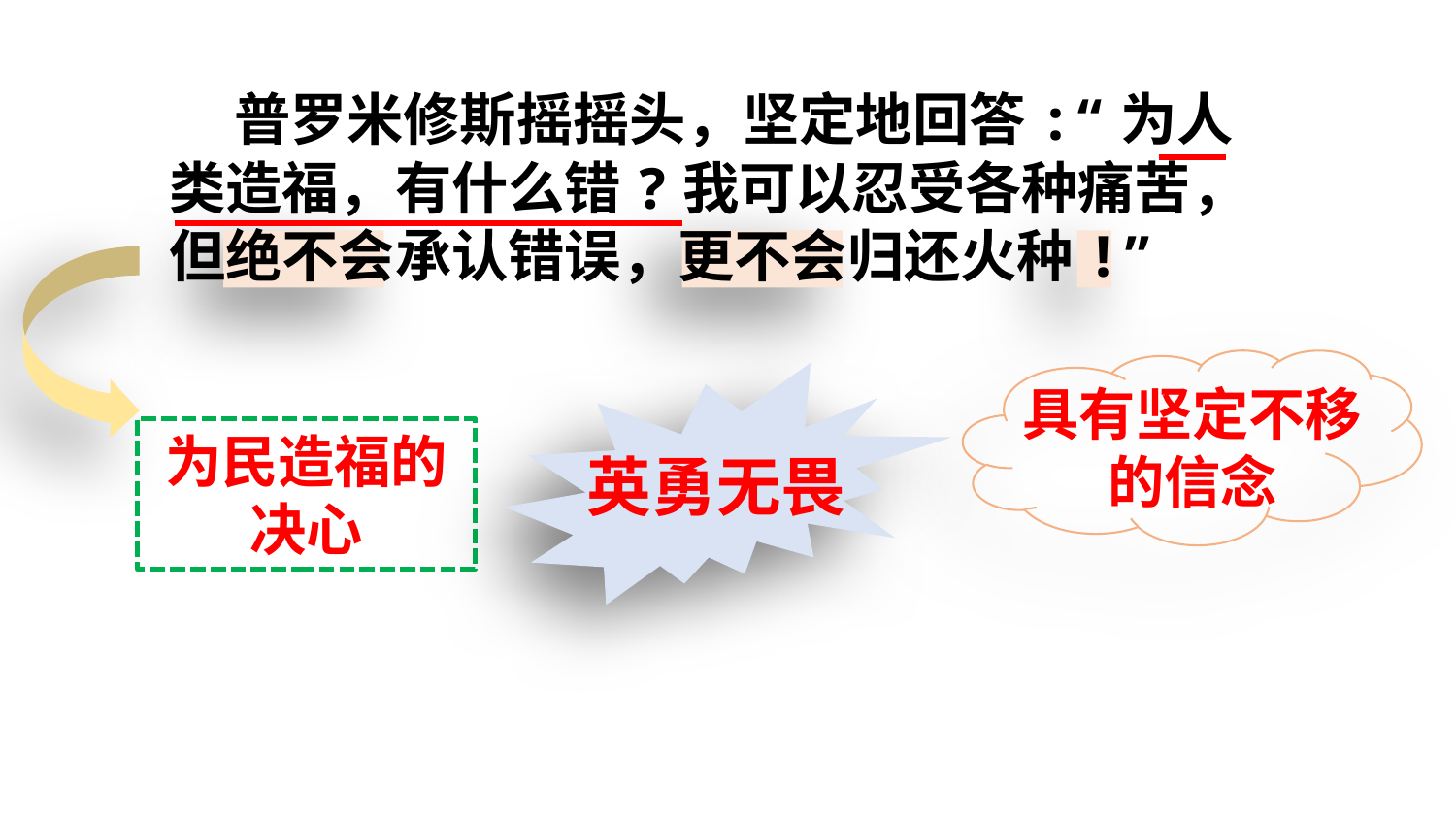

普罗米修斯摇摇头，坚定地回答:“为人类造福，有什么错?我可以忍受各种痛苦，但绝不会承认错误，更不会归还火种!”

具有坚定不移的信念

英勇无畏
为民造福的决心